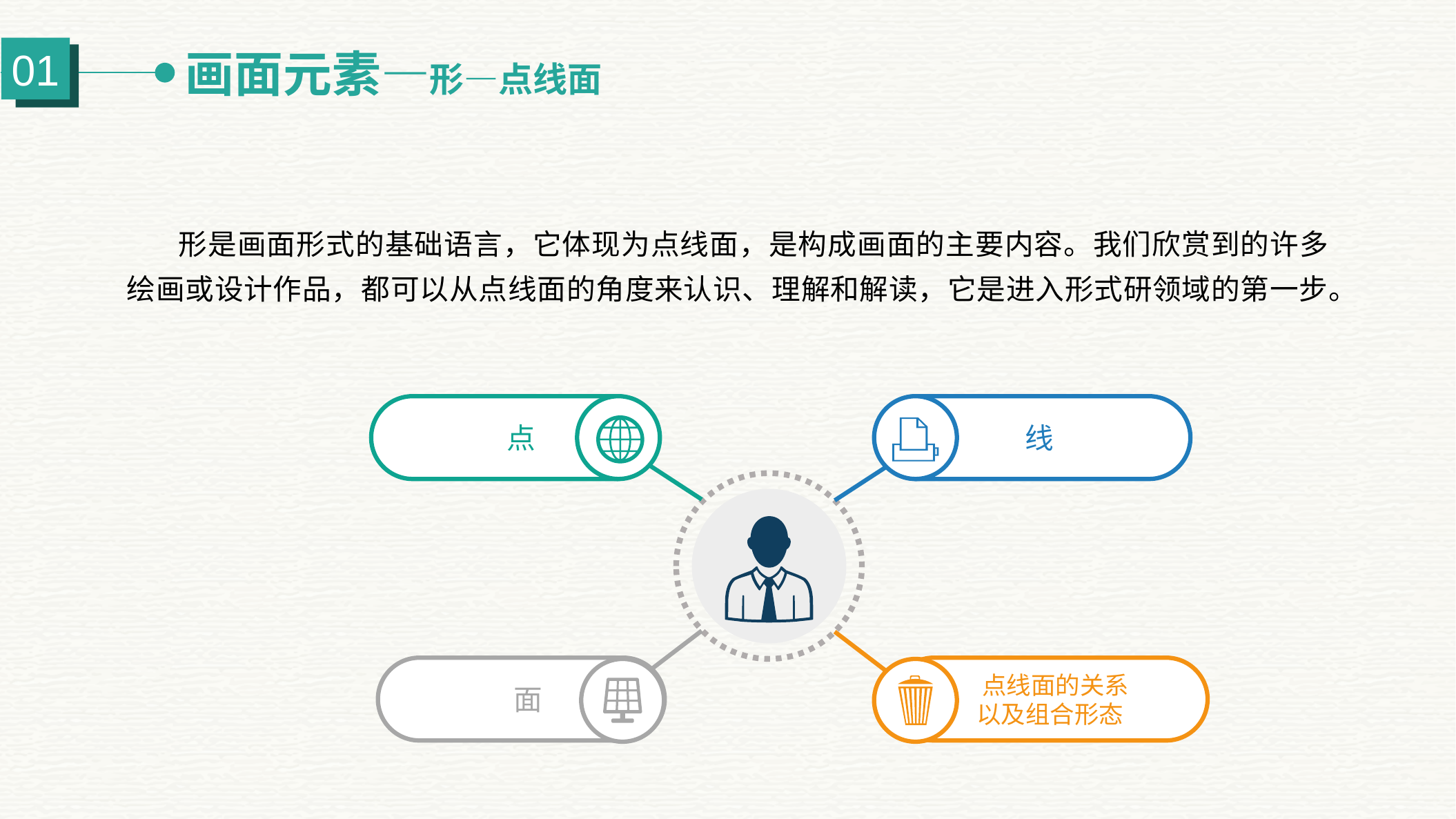

画面元素—形—点线面
01

形是画面形式的基础语言，它体现为点线面，是构成画面的主要内容。我们欣赏到的许多绘画或设计作品，都可以从点线面的角度来认识、理解和解读，它是进入形式研领域的第一步。
 点

 线

 面
 点线面的关系
以及组合形态